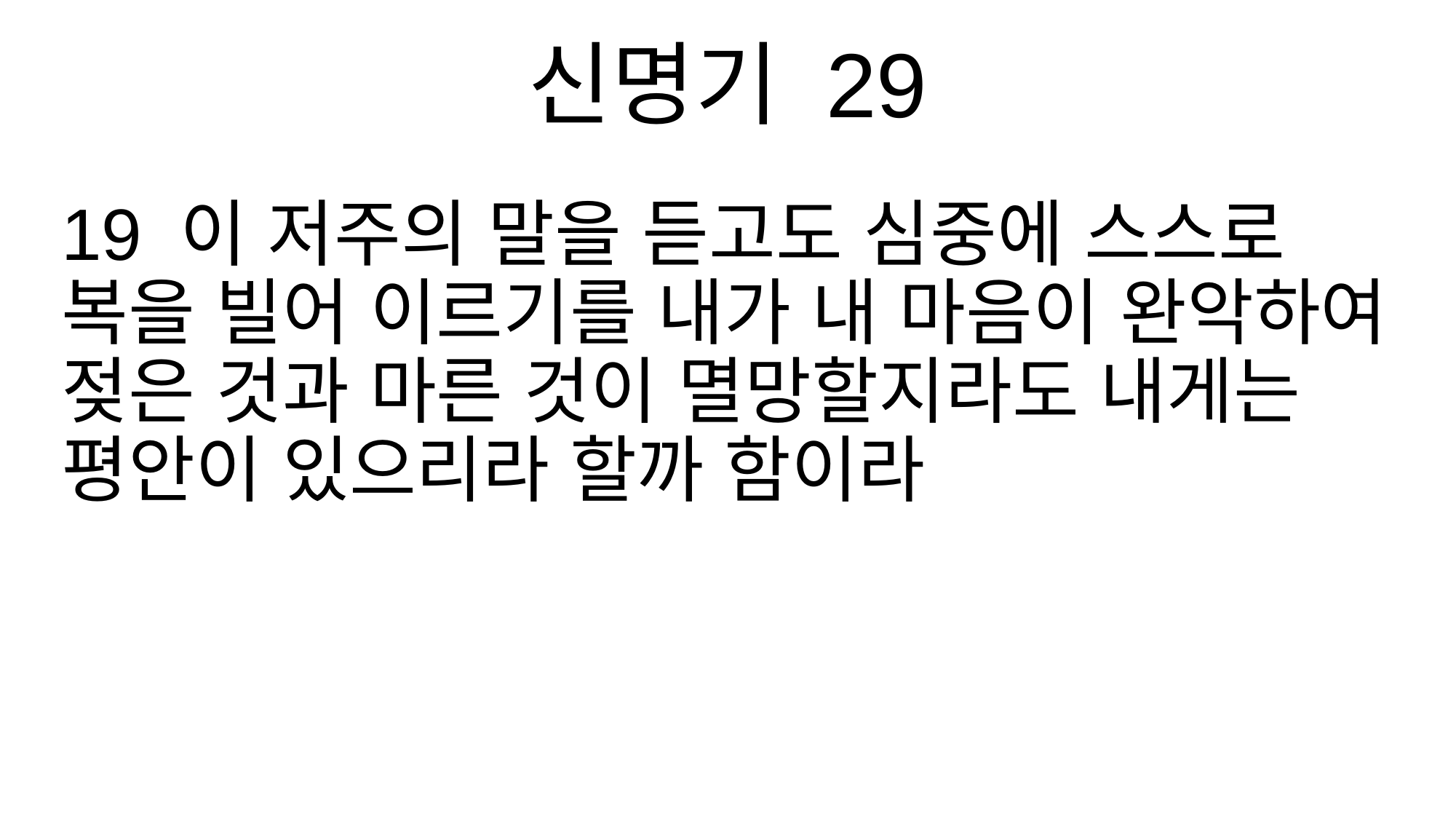

신명기 29
19 이 저주의 말을 듣고도 심중에 스스로 복을 빌어 이르기를 내가 내 마음이 완악하여 젖은 것과 마른 것이 멸망할지라도 내게는 평안이 있으리라 할까 함이라